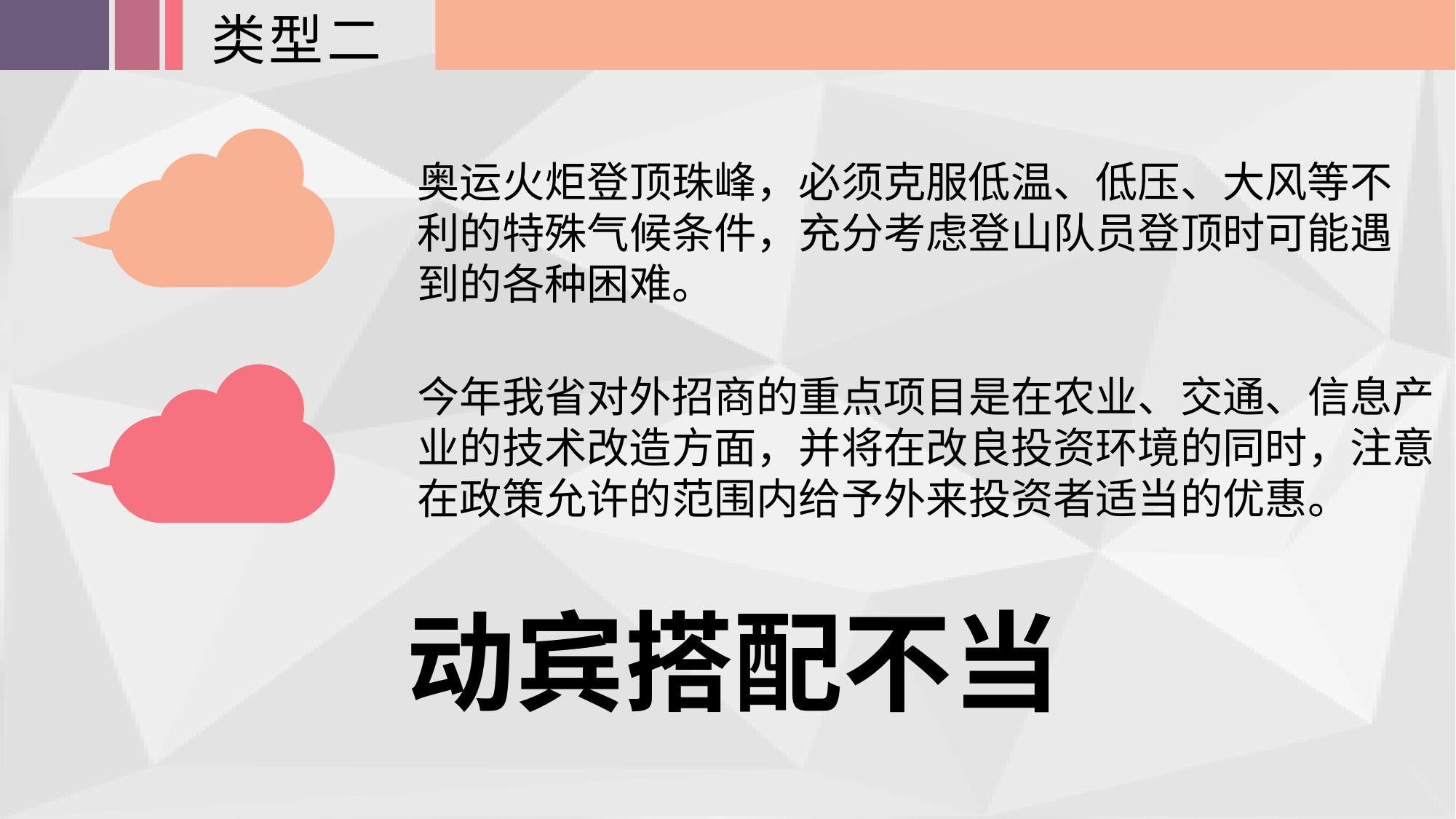

类型二

奥运火炬登顶珠峰，必须克服低温、低压、大风等不利的特殊气候条件，充分考虑登山队员登顶时可能遇到的各种困难。

今年我省对外招商的重点项目是在农业、交通、信息产业的技术改造方面，并将在改良投资环境的同时，注意在政策允许的范围内给予外来投资者适当的优惠。
动宾搭配不当